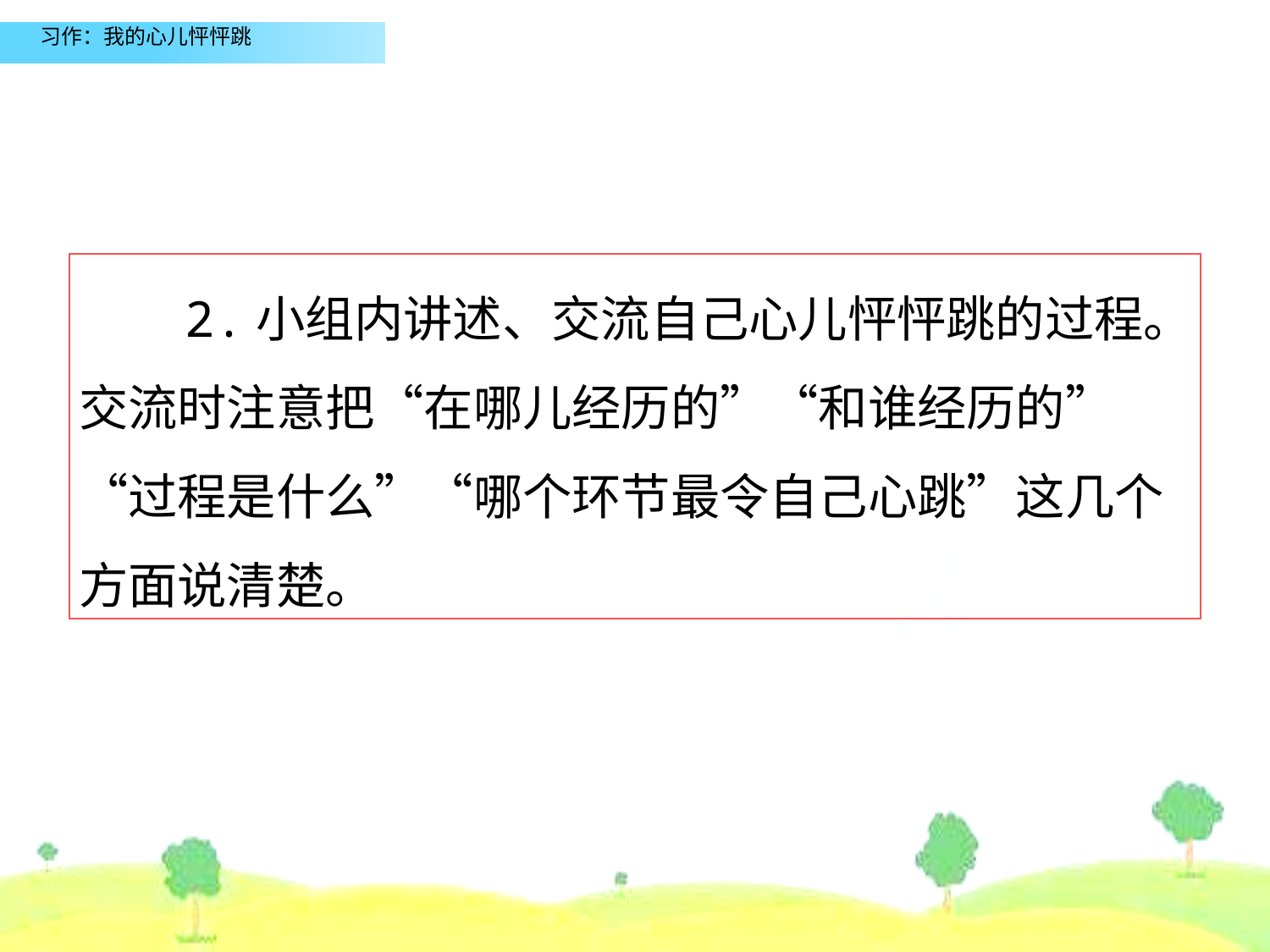

2.小组内讲述、交流自己心儿怦怦跳的过程。交流时注意把“在哪儿经历的”“和谁经历的”“过程是什么”“哪个环节最令自己心跳”这几个方面说清楚。